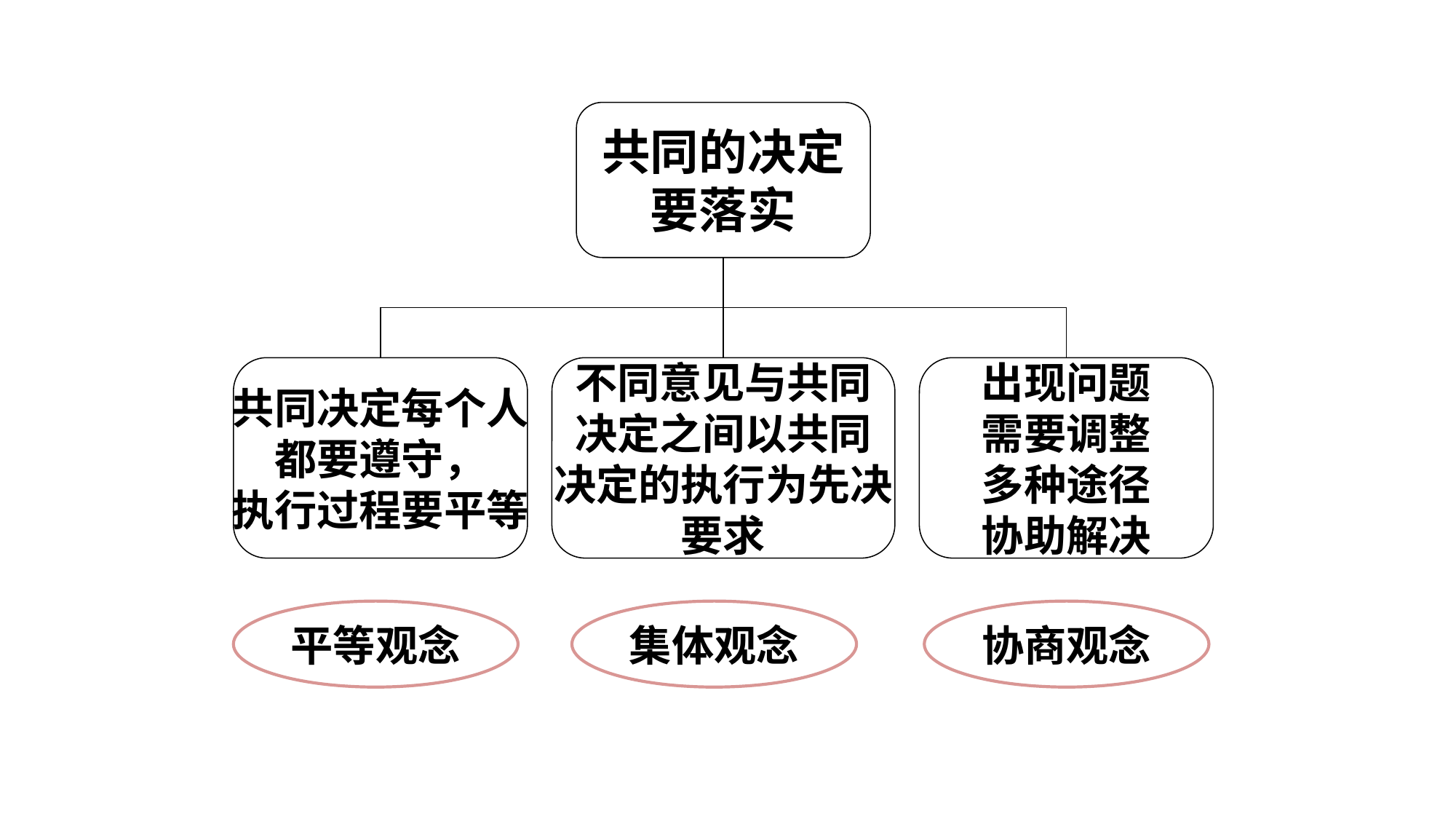

共同的决定
要落实
共同决定每个人
都要遵守，
执行过程要平等
不同意见与共同
决定之间以共同
决定的执行为先决
要求
出现问题
需要调整
多种途径
协助解决
平等观念
集体观念
协商观念